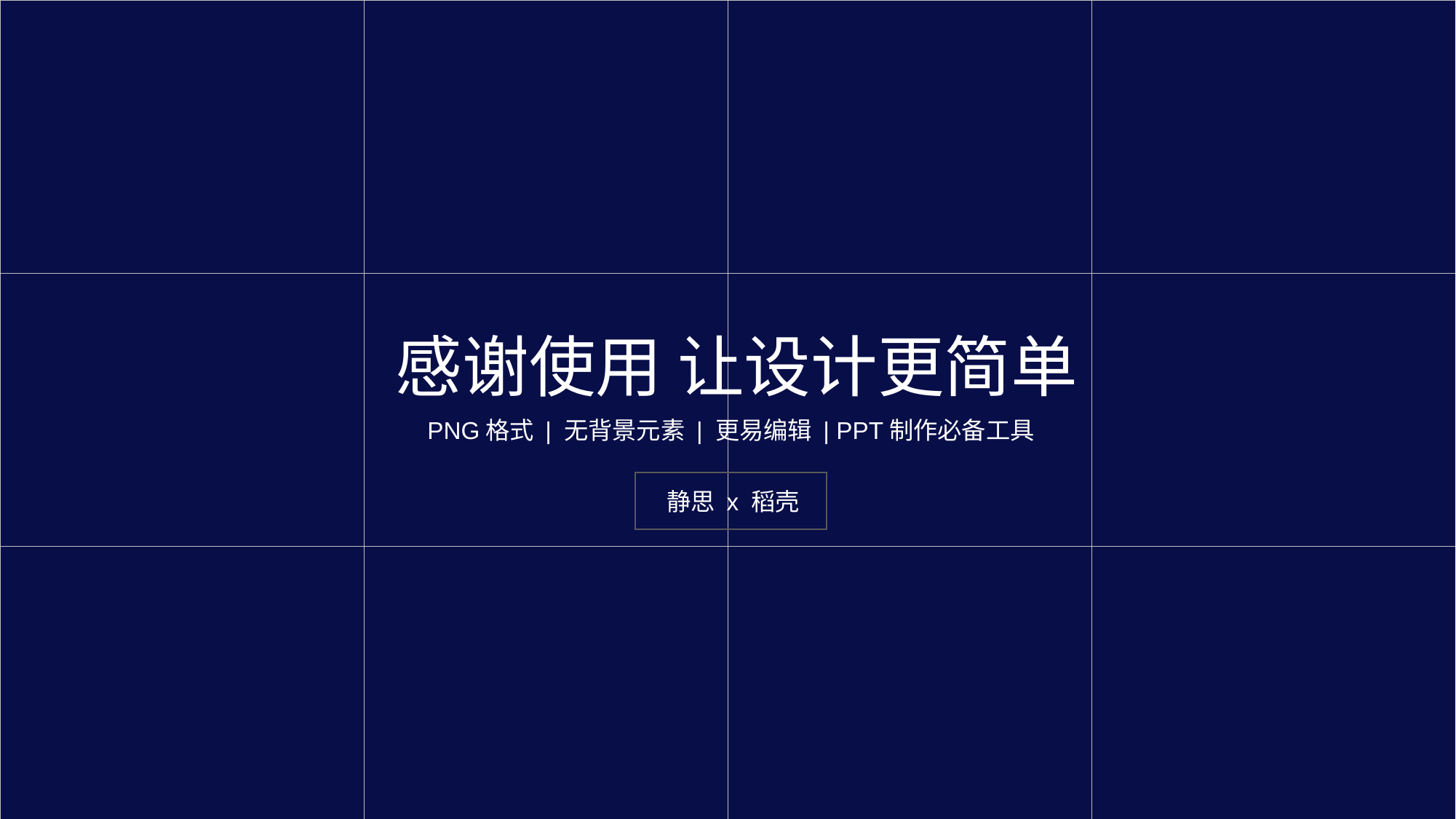

感谢使用 让设计更简单
 PNG格式 | 无背景元素 | 更易编辑 | PPT制作必备工具

 静思 x 稻壳